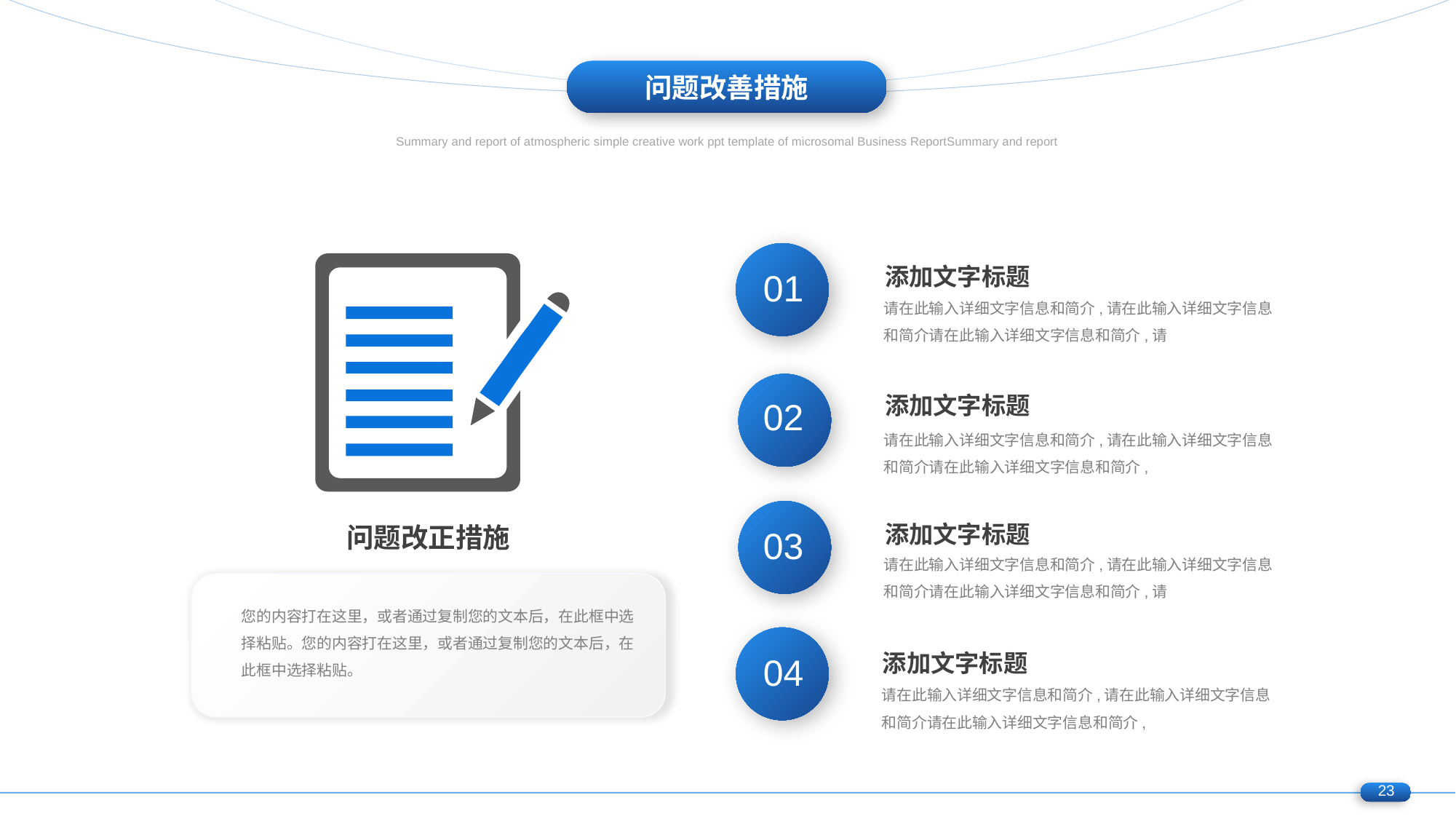

问题改善措施
添加文字标题
请在此输入详细文字信息和简介,请在此输入详细文字信息和简介请在此输入详细文字信息和简介,请

01
添加文字标题
请在此输入详细文字信息和简介,请在此输入详细文字信息和简介请在此输入详细文字信息和简介,

02
添加文字标题
请在此输入详细文字信息和简介,请在此输入详细文字信息和简介请在此输入详细文字信息和简介,请

问题改正措施
03

您的内容打在这里，或者通过复制您的文本后，在此框中选择粘贴。您的内容打在这里，或者通过复制您的文本后，在此框中选择粘贴。

添加文字标题
请在此输入详细文字信息和简介,请在此输入详细文字信息和简介请在此输入详细文字信息和简介,
04